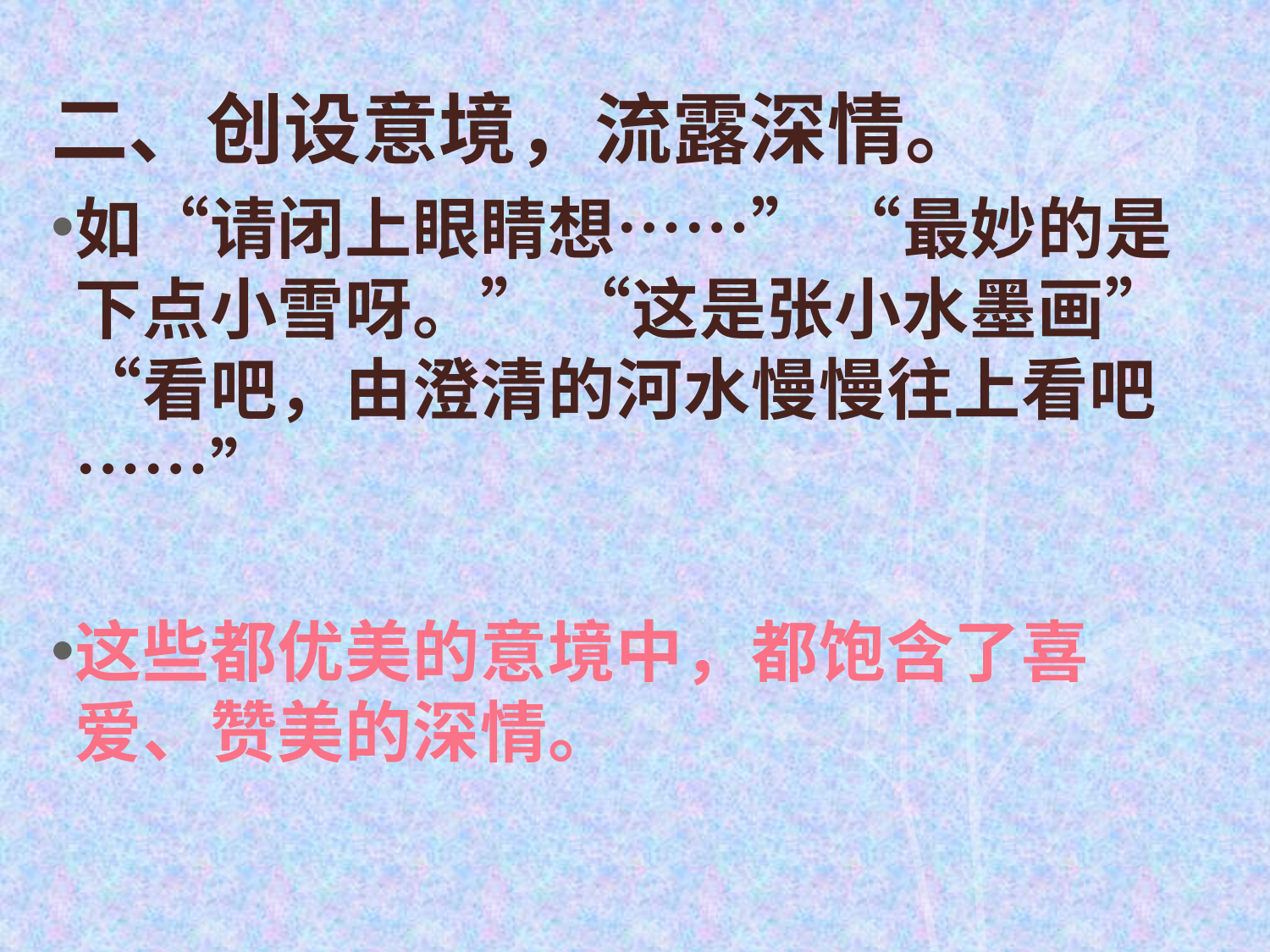

二、创设意境，流露深情。
如“请闭上眼睛想……” “最妙的是下点小雪呀。” “这是张小水墨画” “看吧，由澄清的河水慢慢往上看吧……”

这些都优美的意境中，都饱含了喜爱、赞美的深情。